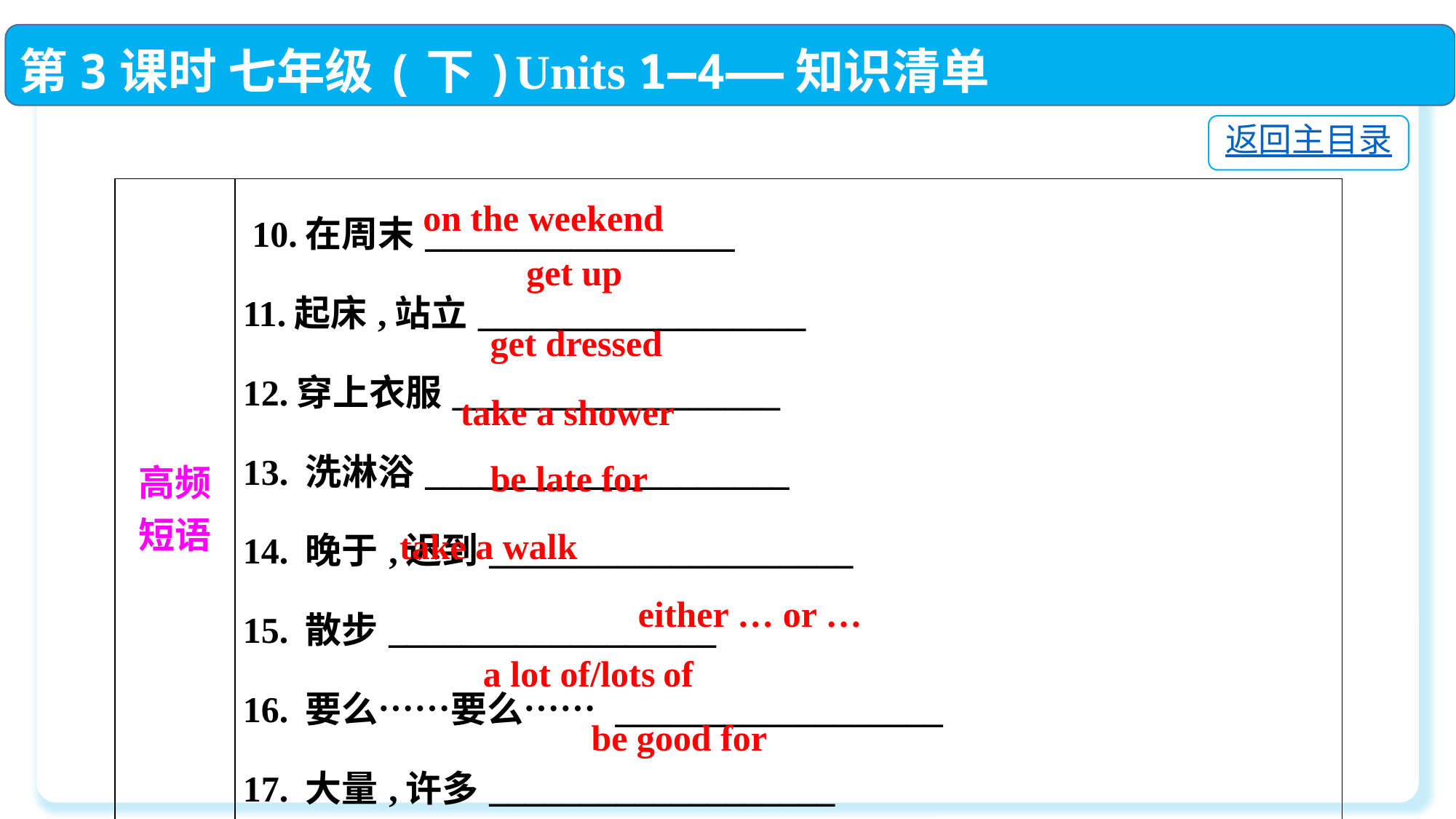

第3课时 七年级(下)Units 1—4——知识清单

返回主目录
| 高频 短语 | 10.在周末\_\_\_\_\_\_\_\_\_\_\_\_\_\_\_\_\_　　　　　　 11.起床,站立\_\_\_\_\_\_\_\_\_\_\_\_\_\_\_\_\_\_ 12.穿上衣服\_\_\_\_\_\_\_\_\_\_\_\_\_\_\_\_\_\_　 13. 洗淋浴\_\_\_\_\_\_\_\_\_\_\_\_\_\_\_\_\_\_\_\_　　　　 14. 晚于,迟到\_\_\_\_\_\_\_\_\_\_\_\_\_\_\_\_\_\_\_\_　 15. 散步\_\_\_\_\_\_\_\_\_\_\_\_\_\_\_\_\_\_　　　　　 16. 要么……要么…… \_\_\_\_\_\_\_\_\_\_\_\_\_\_\_\_\_\_ 17. 大量,许多\_\_\_\_\_\_\_\_\_\_\_\_\_\_\_\_\_\_\_　 18. 对……有好处\_\_\_\_\_\_\_\_\_\_\_\_\_\_\_\_\_ |
| --- | --- |
on the weekend
get up
get dressed
take a shower
be late for
take a walk
either … or …
a lot of/lots of
be good for